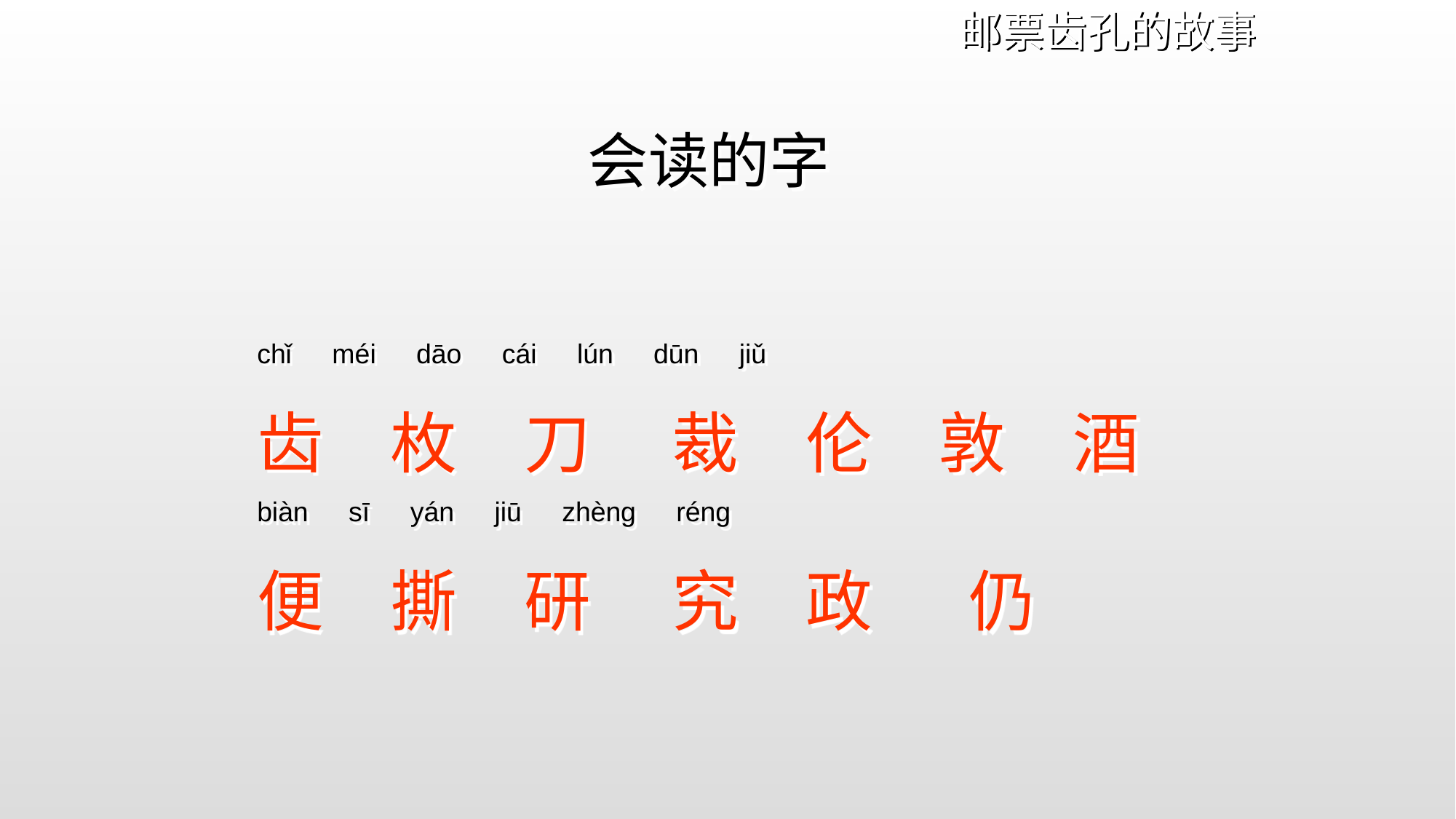

邮票齿孔的故事
会读的字
chǐ　méi　dāo　cái　lún　dūn　jiǔ
齿　枚　刀　 裁　伦　敦　酒
biàn　sī　yán　jiū　zhèng　réng
便　撕　研　 究　政　  仍